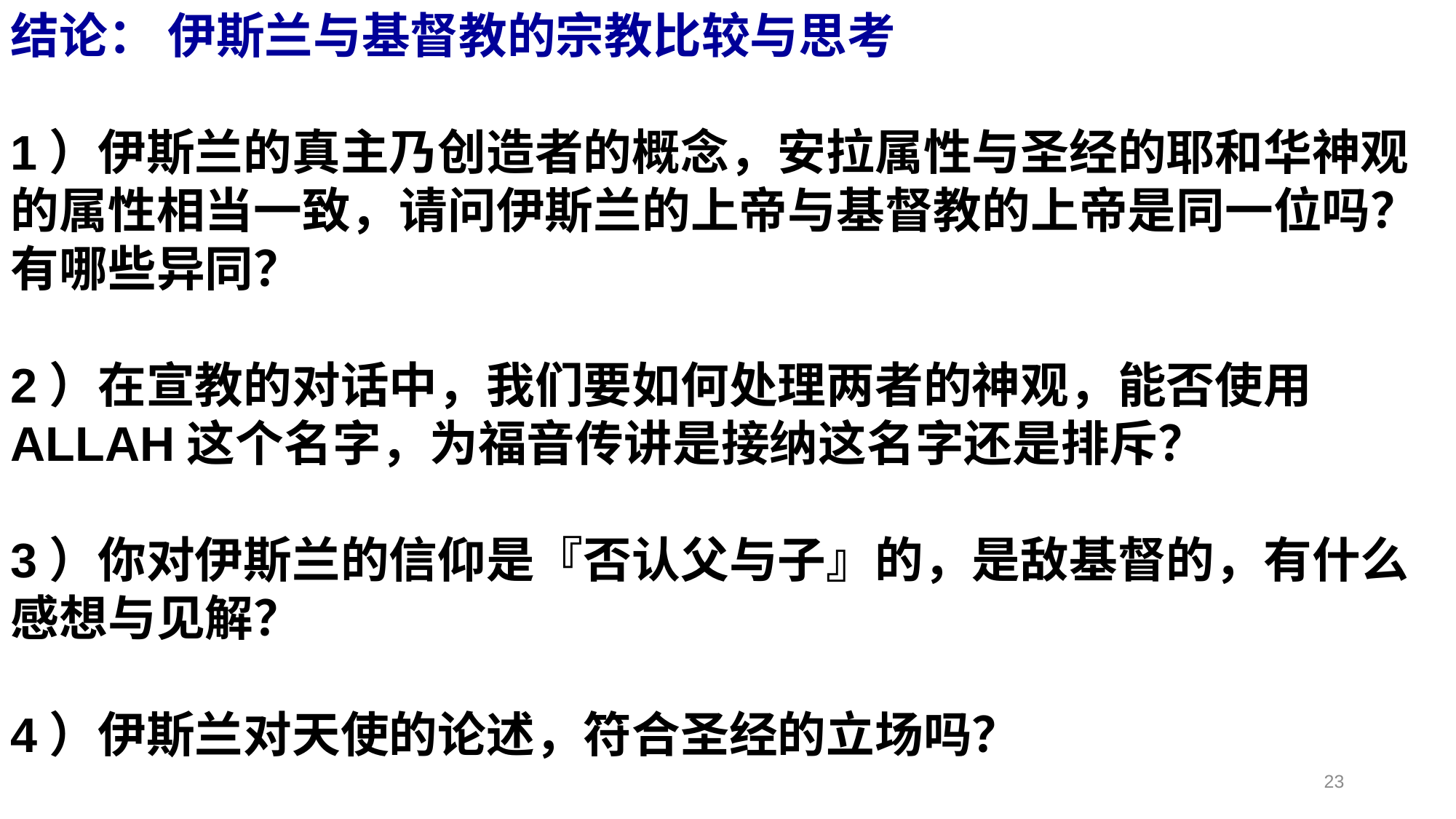

结论： 伊斯兰与基督教的宗教比较与思考

1）伊斯兰的真主乃创造者的概念，安拉属性与圣经的耶和华神观的属性相当一致，请问伊斯兰的上帝与基督教的上帝是同一位吗？有哪些异同？

2）在宣教的对话中，我们要如何处理两者的神观，能否使用ALLAH这个名字，为福音传讲是接纳这名字还是排斥？

3）你对伊斯兰的信仰是『否认父与子』的，是敌基督的，有什么感想与见解？

4）伊斯兰对天使的论述，符合圣经的立场吗？
23